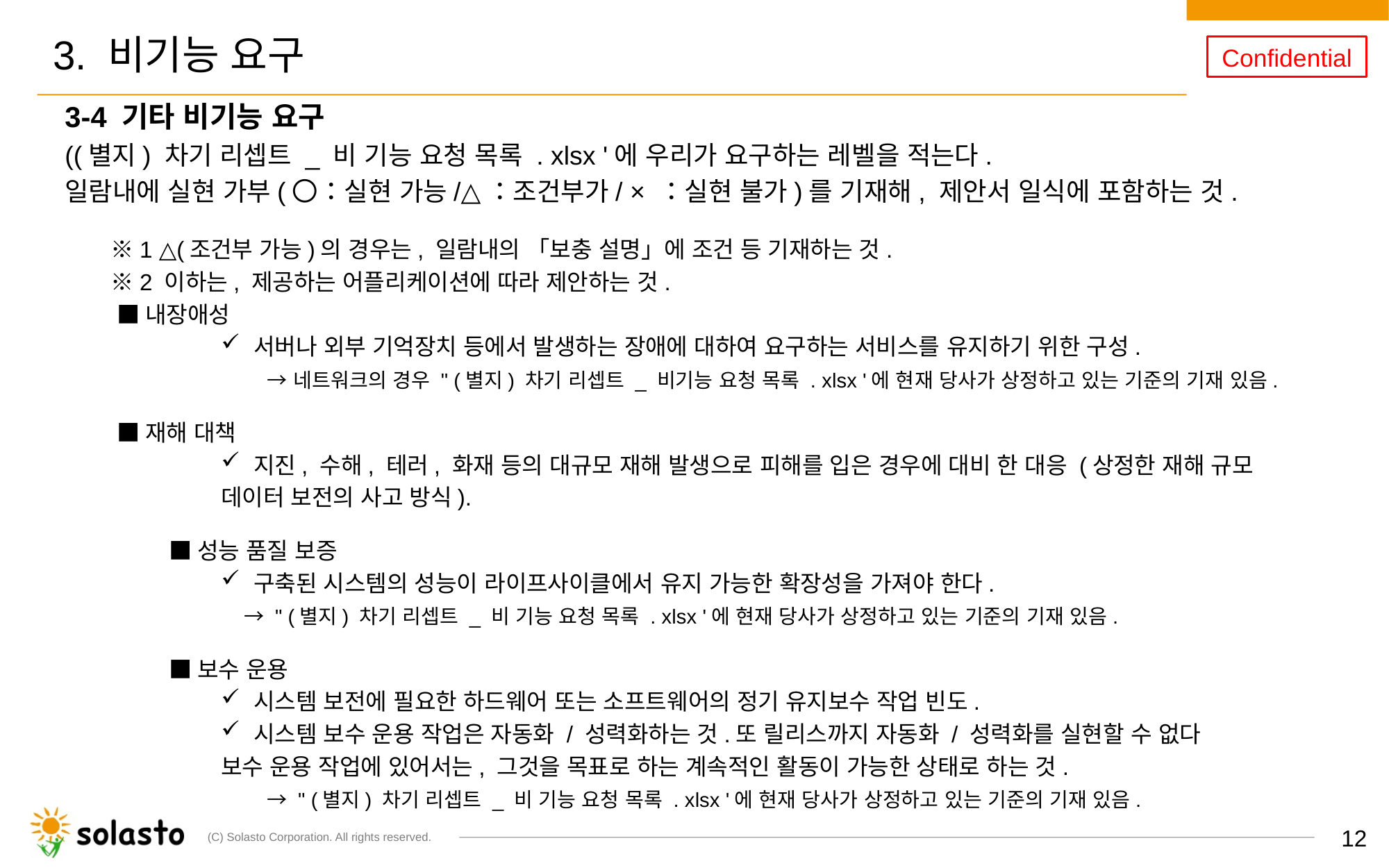

# 3. 비기능 요구
3-4 기타 비기능 요구
((별지) 차기 리셉트 _ 비 기능 요청 목록 . xlsx '에 우리가 요구하는 레벨을 적는다.
일람내에 실현 가부(〇：실현 가능/△：조건부가/ × ：실현 불가)를 기재해, 제안서 일식에 포함하는 것.

　　※1 △(조건부 가능)의 경우는, 일람내의 「보충 설명」에 조건 등 기재하는 것.
　　※2 이하는, 제공하는 어플리케이션에 따라 제안하는 것.
■내장애성
서버나 외부 기억장치 등에서 발생하는 장애에 대하여 요구하는 서비스를 유지하기 위한 구성.
　　→ 네트워크의 경우 " (별지) 차기 리셉트 _ 비기능 요청 목록 . xlsx '에 현재 당사가 상정하고 있는 기준의 기재 있음.

■재해 대책
지진, 수해, 테러, 화재 등의 대규모 재해 발생으로 피해를 입은 경우에 대비 한 대응 (상정한 재해 규모
데이터 보전의 사고 방식).

■성능 품질 보증
구축된 시스템의 성능이 라이프사이클에서 유지 가능한 확장성을 가져야 한다.
　→ " (별지) 차기 리셉트 _ 비 기능 요청 목록 . xlsx '에 현재 당사가 상정하고 있는 기준의 기재 있음.

■보수 운용
시스템 보전에 필요한 하드웨어 또는 소프트웨어의 정기 유지보수 작업 빈도.
시스템 보수 운용 작업은 자동화 / 성력화하는 것.또 릴리스까지 자동화 / 성력화를 실현할 수 없다
보수 운용 작업에 있어서는, 그것을 목표로 하는 계속적인 활동이 가능한 상태로 하는 것.
　　→ " (별지) 차기 리셉트 _ 비 기능 요청 목록 . xlsx '에 현재 당사가 상정하고 있는 기준의 기재 있음.